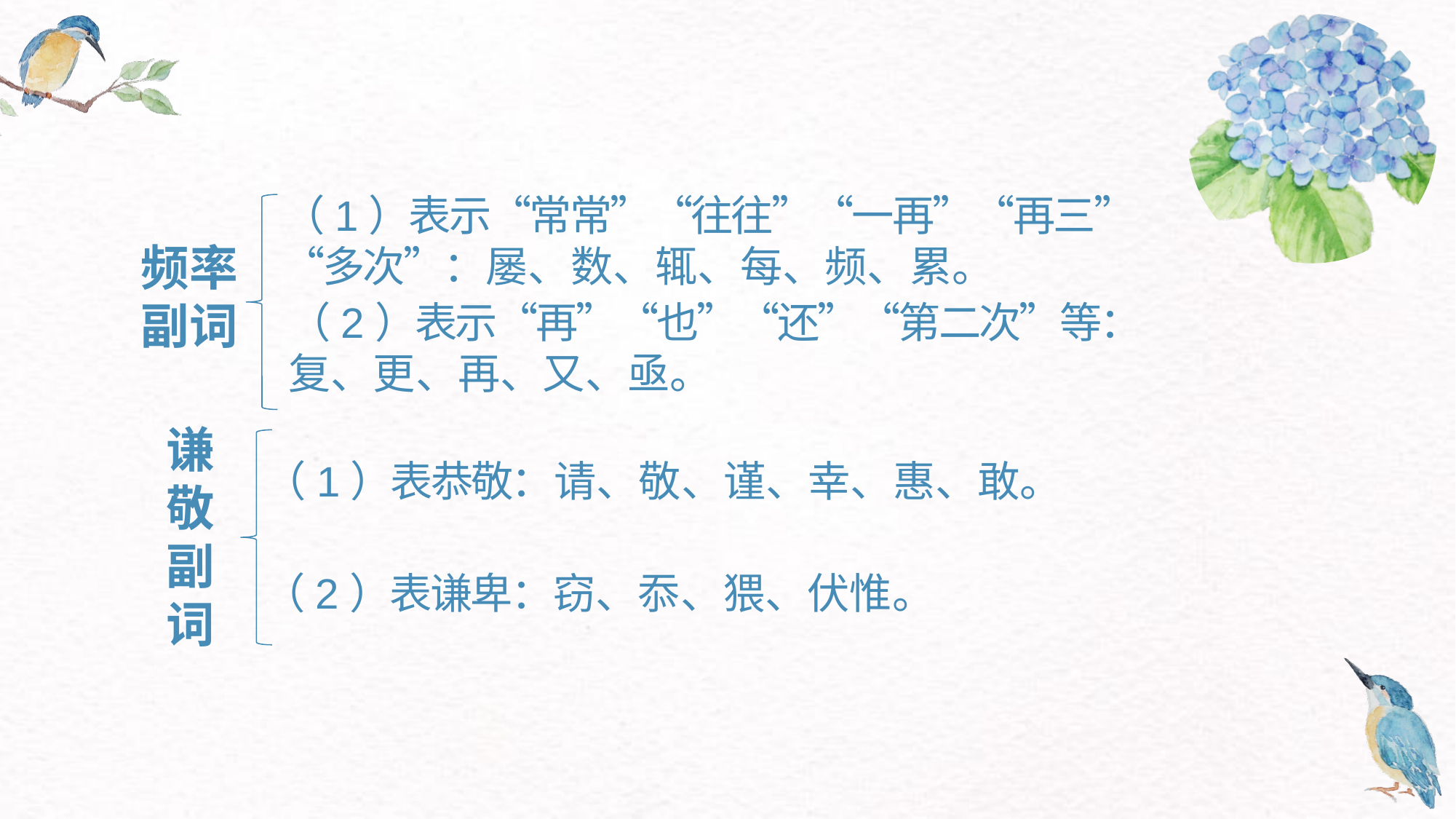

（1）表示“常常”“往往”“一再”“再三”“多次”：屡、数、辄、每、频、累。
（2）表示“再”“也”“还”“第二次”等：复、更、再、又、亟。
频率副词

谦敬
副词
（1）表恭敬：请、敬、谨、幸、惠、敢。
（2）表谦卑：窃、忝、猥、伏惟。